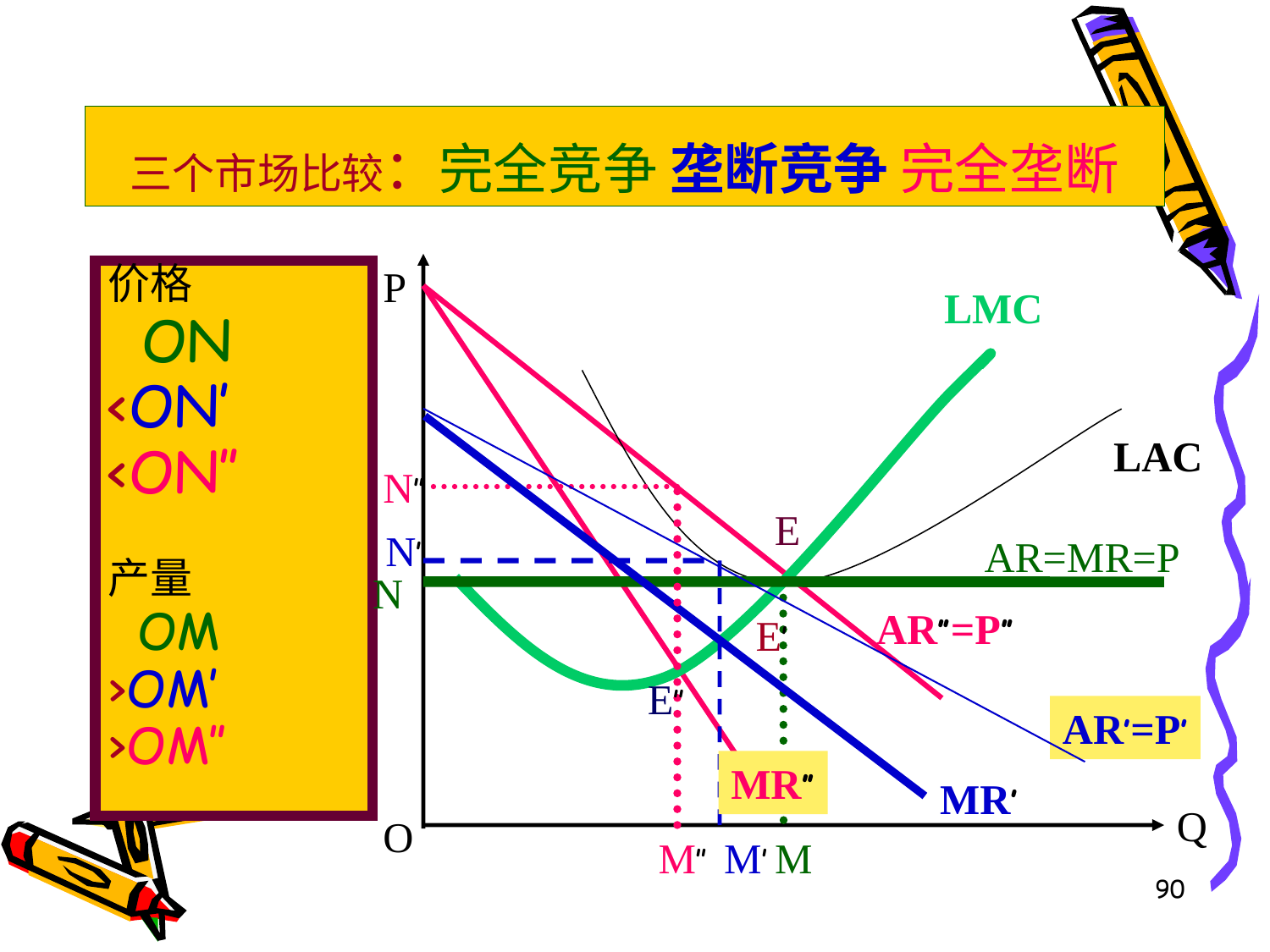

# 三个市场比较：完全竞争 垄断竞争 完全垄断
P

价格
  ON
<ON′
<ON″

产量
  OM
>OM′
>OM″
LMC

LAC
N″

E
N′
AR=MR=P
N

AR″=P″
E′
E″
AR′=P′
MR″
MR′
Q
O

M″
M′
M
90